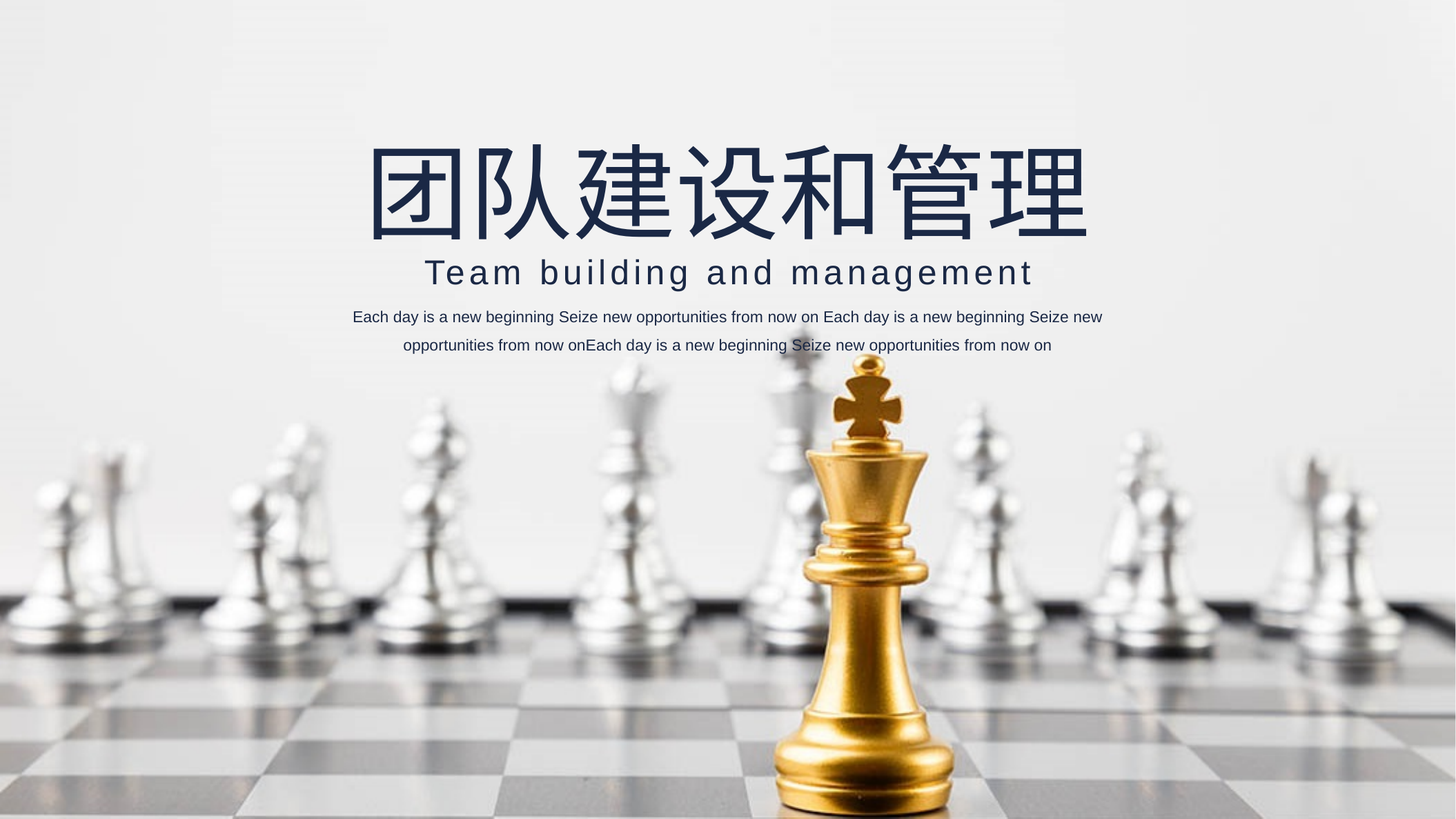

团队建设和管理
Team building and management
Each day is a new beginning Seize new opportunities from now on Each day is a new beginning Seize new opportunities from now onEach day is a new beginning Seize new opportunities from now on